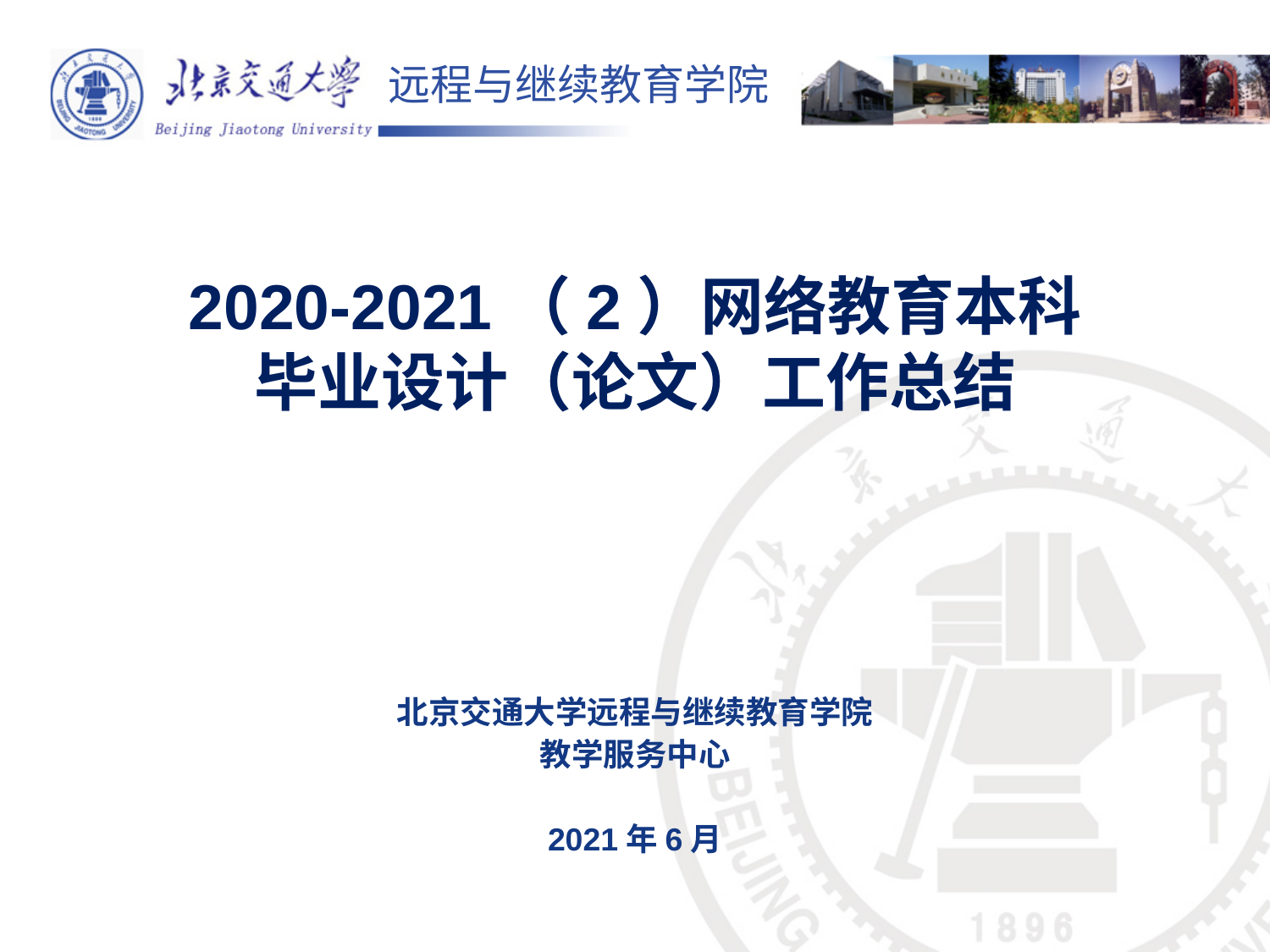

2020-2021（2）网络教育本科
毕业设计（论文）工作总结
北京交通大学远程与继续教育学院
教学服务中心

2021年6月